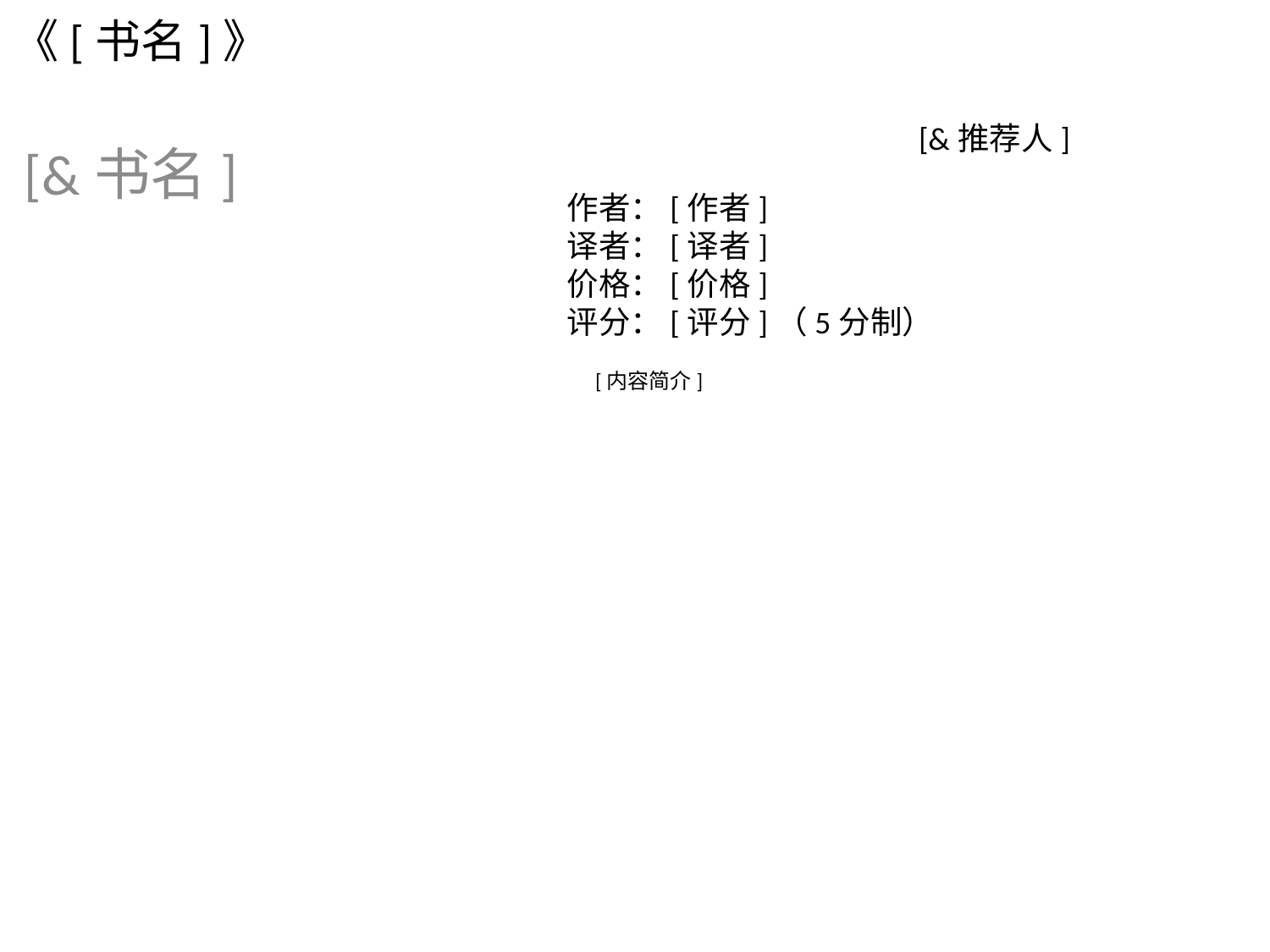

# 《[书名]》
[&推荐人]
[&书名]
作者：[作者]
译者：[译者]
价格：[价格]
评分：[评分]（5分制）
[内容简介]